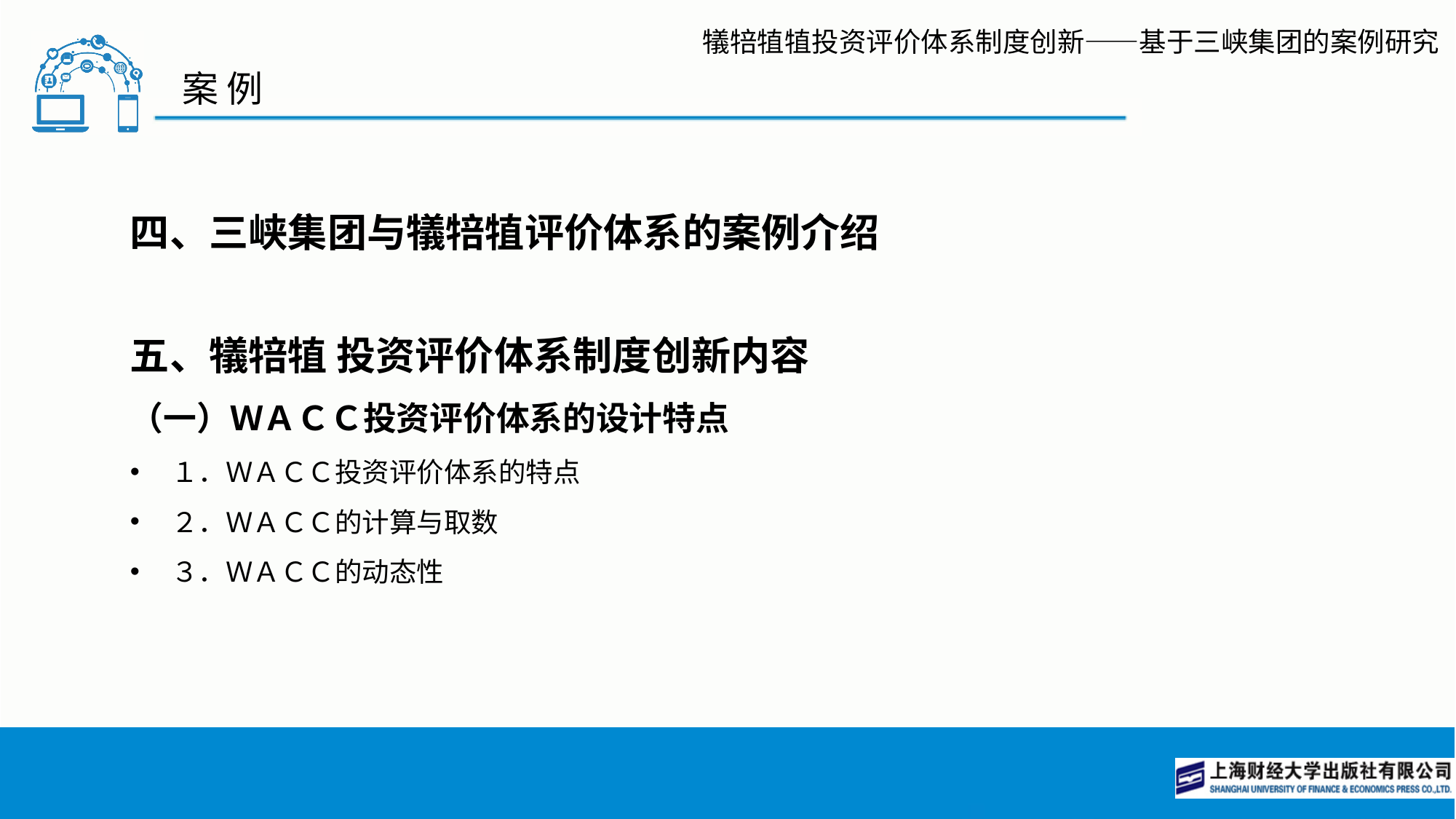

犠犃犆犆投资评价体系制度创新——基于三峡集团的案例研究
# 案 例
四、三峡集团与犠犃犆评价体系的案例介绍

五、犠犃犆 投资评价体系制度创新内容
（一）ＷＡＣＣ投资评价体系的设计特点
１．ＷＡＣＣ投资评价体系的特点
２．ＷＡＣＣ的计算与取数
３．ＷＡＣＣ的动态性